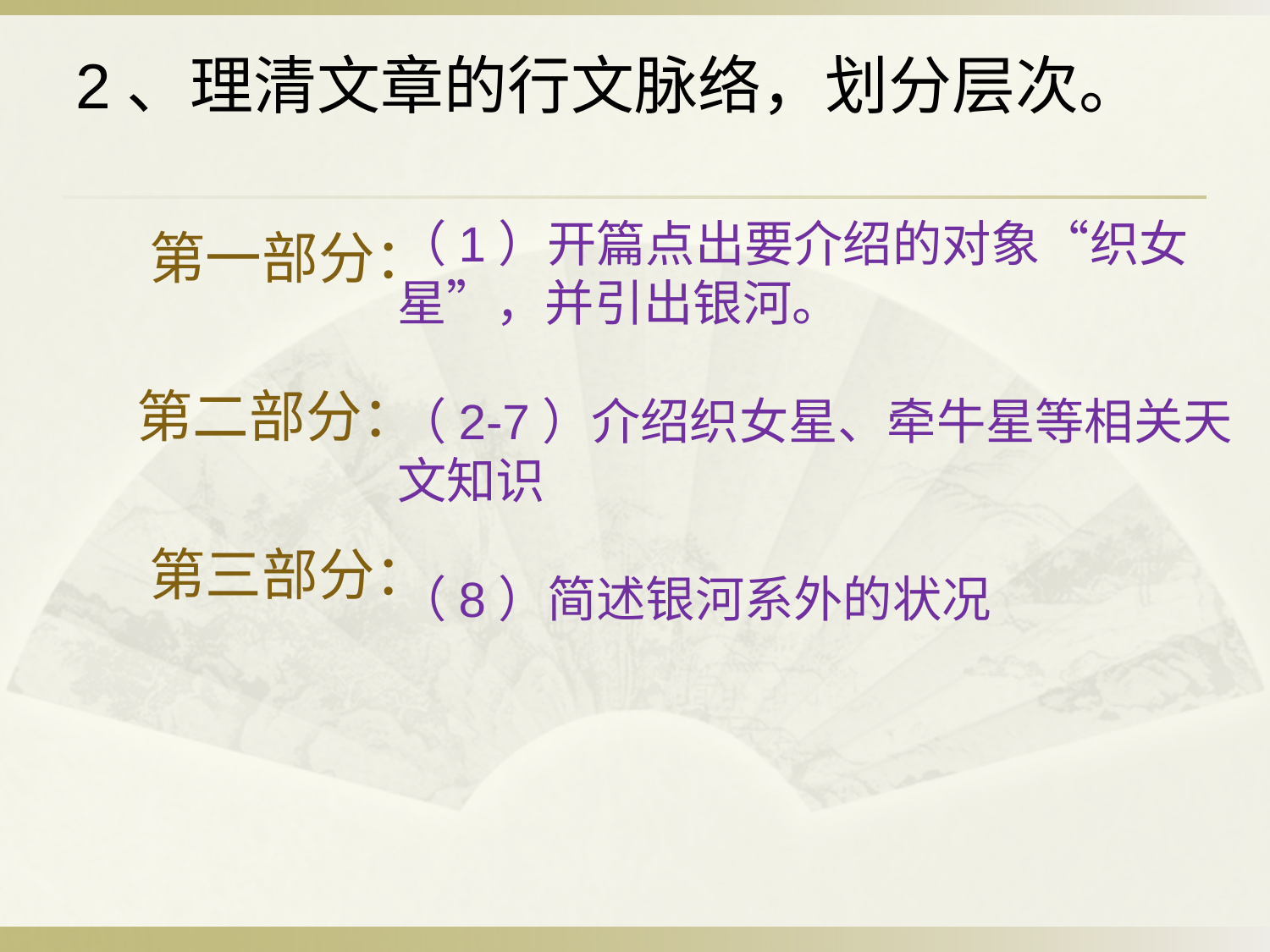

# 2、理清文章的行文脉络，划分层次。
（1）开篇点出要介绍的对象“织女星”，并引出银河。

（2-7）介绍织女星、牵牛星等相关天文知识

（8）简述银河系外的状况
   第一部分：

  第二部分：

   第三部分：